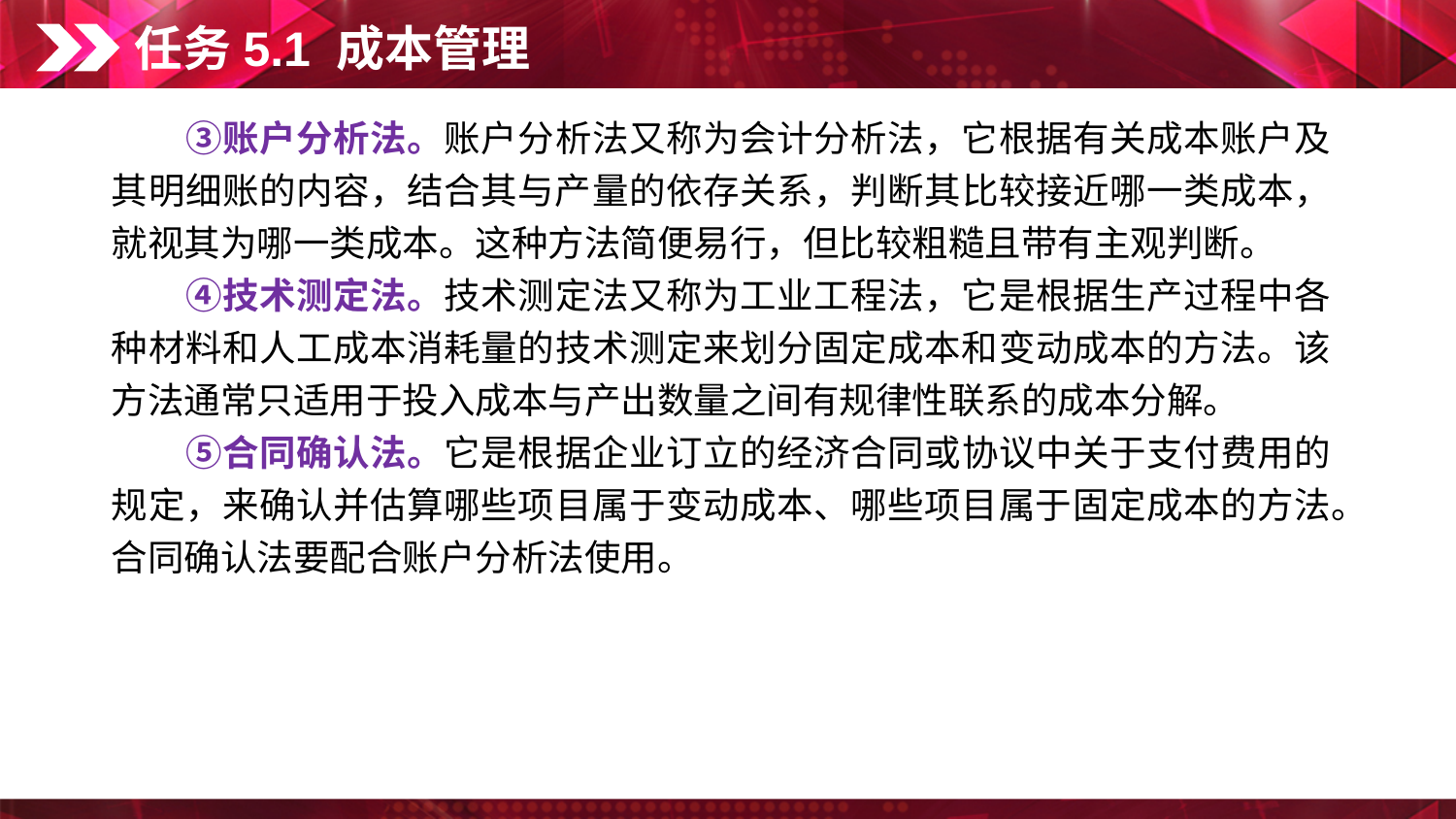

任务5.1 成本管理

　　③账户分析法。账户分析法又称为会计分析法，它根据有关成本账户及其明细账的内容，结合其与产量的依存关系，判断其比较接近哪一类成本，就视其为哪一类成本。这种方法简便易行，但比较粗糙且带有主观判断。
　　④技术测定法。技术测定法又称为工业工程法，它是根据生产过程中各种材料和人工成本消耗量的技术测定来划分固定成本和变动成本的方法。该方法通常只适用于投入成本与产出数量之间有规律性联系的成本分解。
　　⑤合同确认法。它是根据企业订立的经济合同或协议中关于支付费用的规定，来确认并估算哪些项目属于变动成本、哪些项目属于固定成本的方法。合同确认法要配合账户分析法使用。